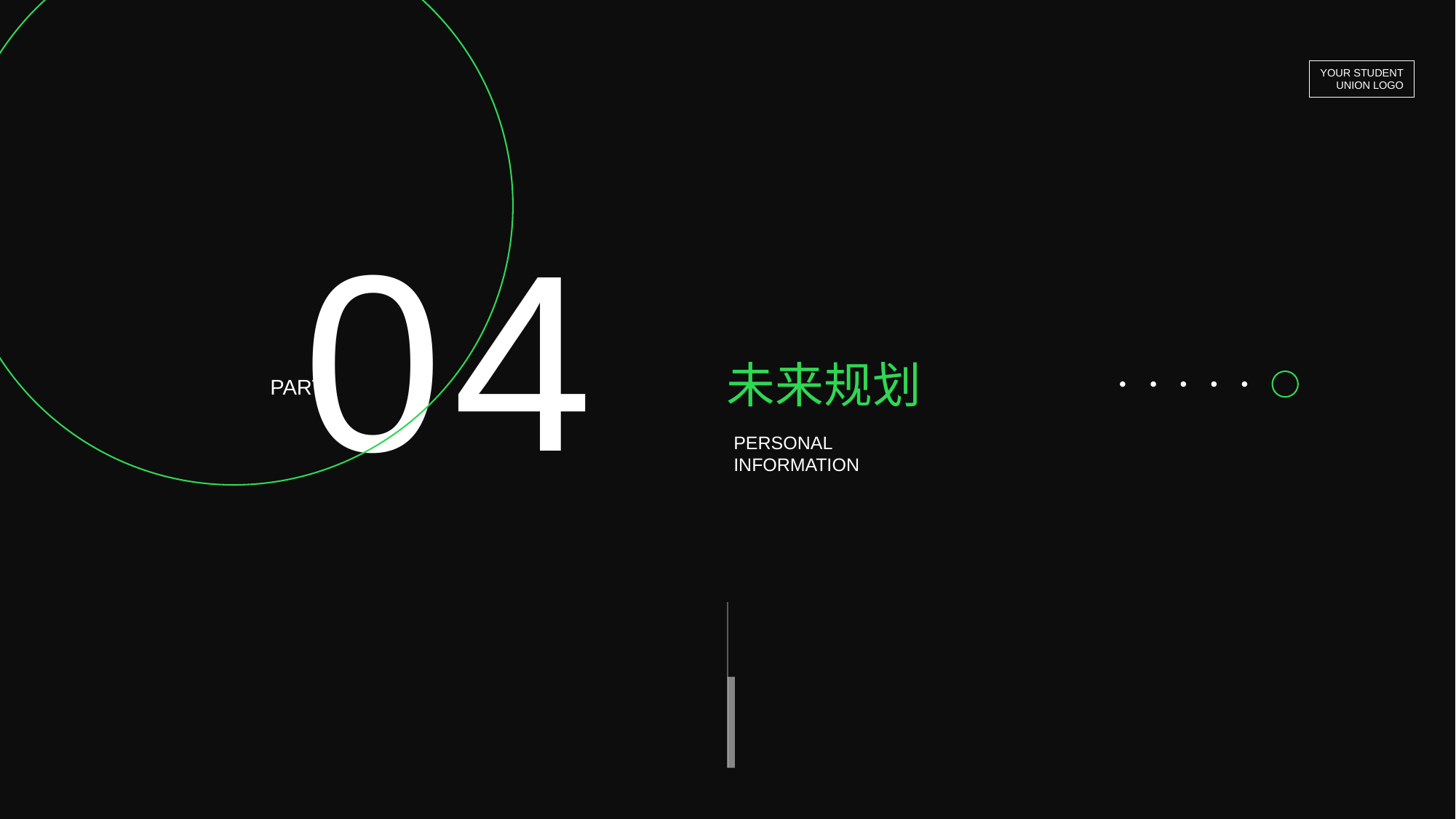

YOUR STUDENT
UNION LOGO
0
4

未来规划
PART
PERSONAL
INFORMATION